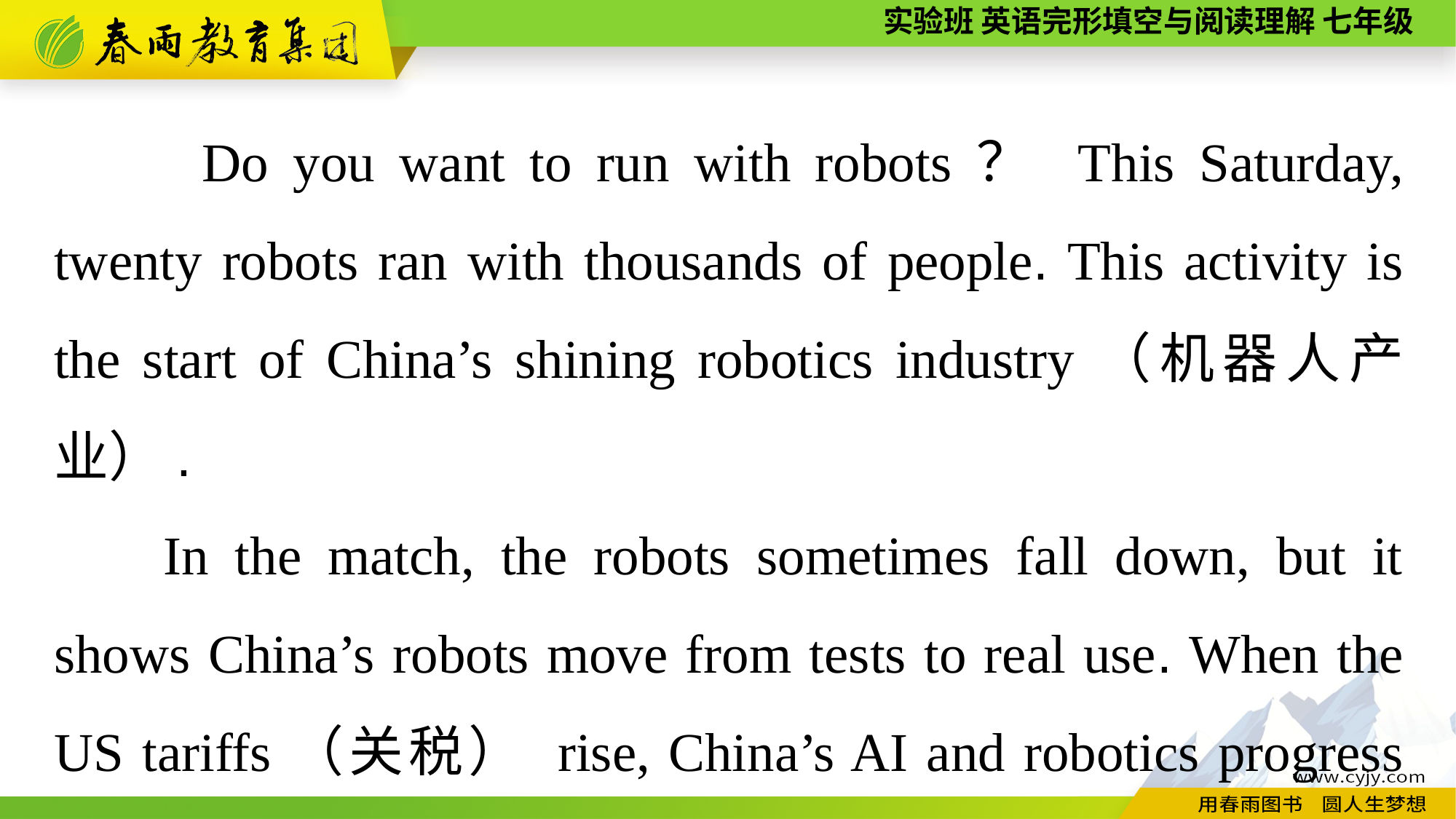

Do you want to run with robots？ This Saturday, twenty robots ran with thousands of people. This activity is the start of China’s shining robotics industry（机器人产业）.
In the match, the robots sometimes fall down, but it shows China’s robots move from tests to real use. When the US tariffs（关税） rise, China’s AI and robotics progress can be a good answer.